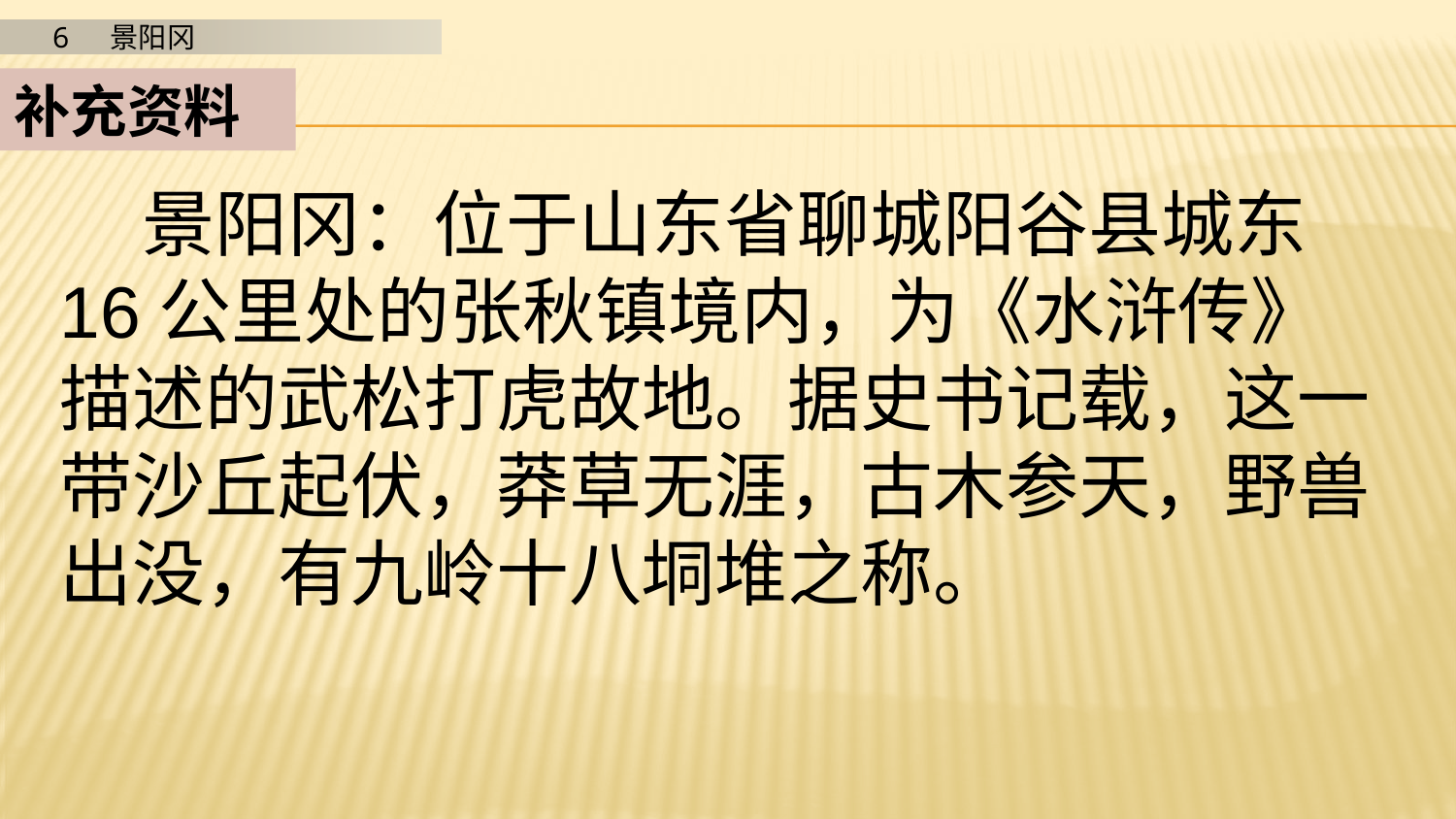

补充资料
    景阳冈：位于山东省聊城阳谷县城东16公里处的张秋镇境内，为《水浒传》描述的武松打虎故地。据史书记载，这一带沙丘起伏，莽草无涯，古木参天，野兽出没，有九岭十八垌堆之称。